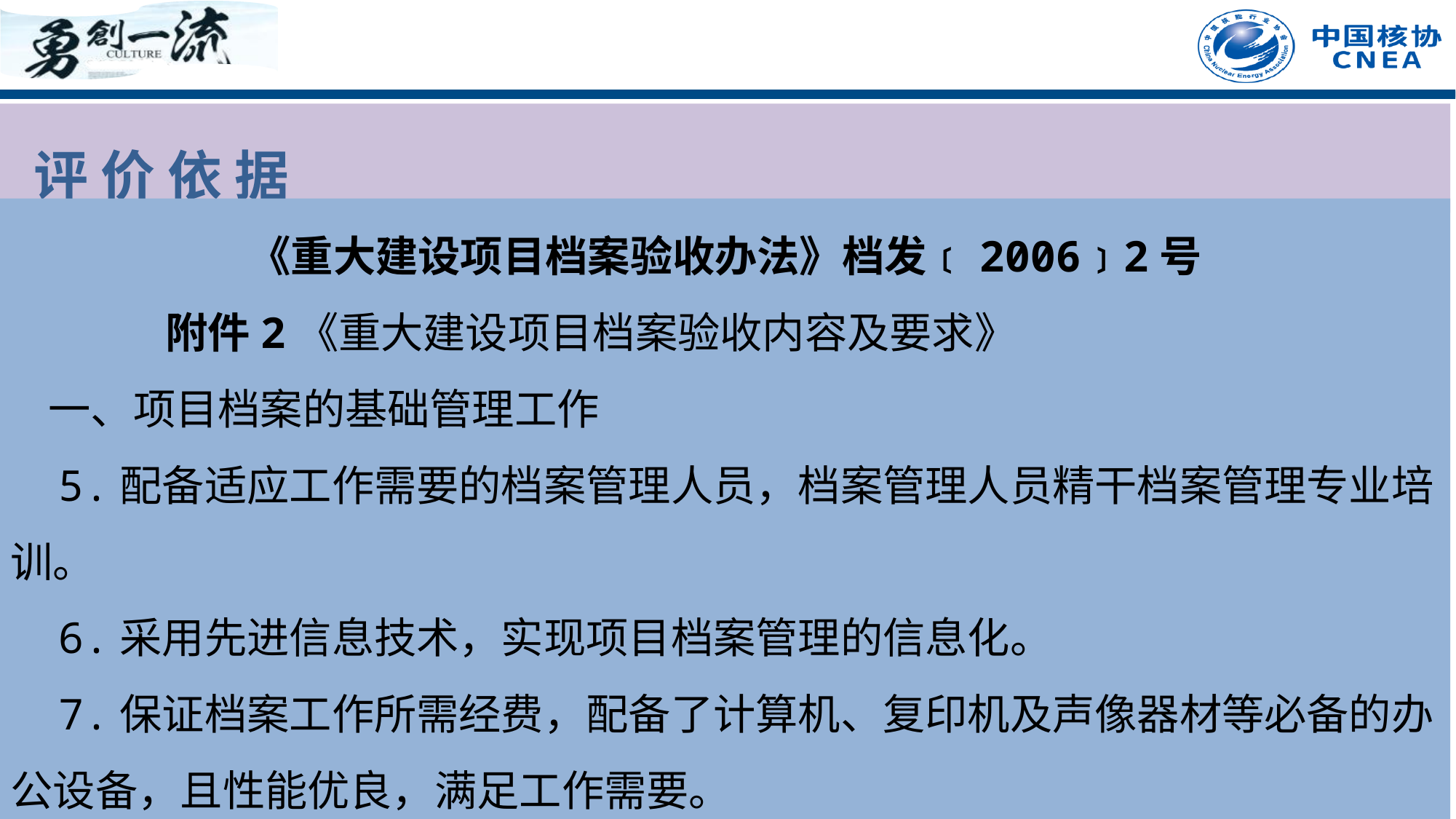

评 价 依 据
《重大建设项目档案验收办法》档发﹝2006﹞2号
               附件2《重大建设项目档案验收内容及要求》
    一、项目档案的基础管理工作
    5.配备适应工作需要的档案管理人员，档案管理人员精干档案管理专业培训。
    6.采用先进信息技术，实现项目档案管理的信息化。
    7.保证档案工作所需经费，配备了计算机、复印机及声像器材等必备的办公设备，且性能优良，满足工作需要。